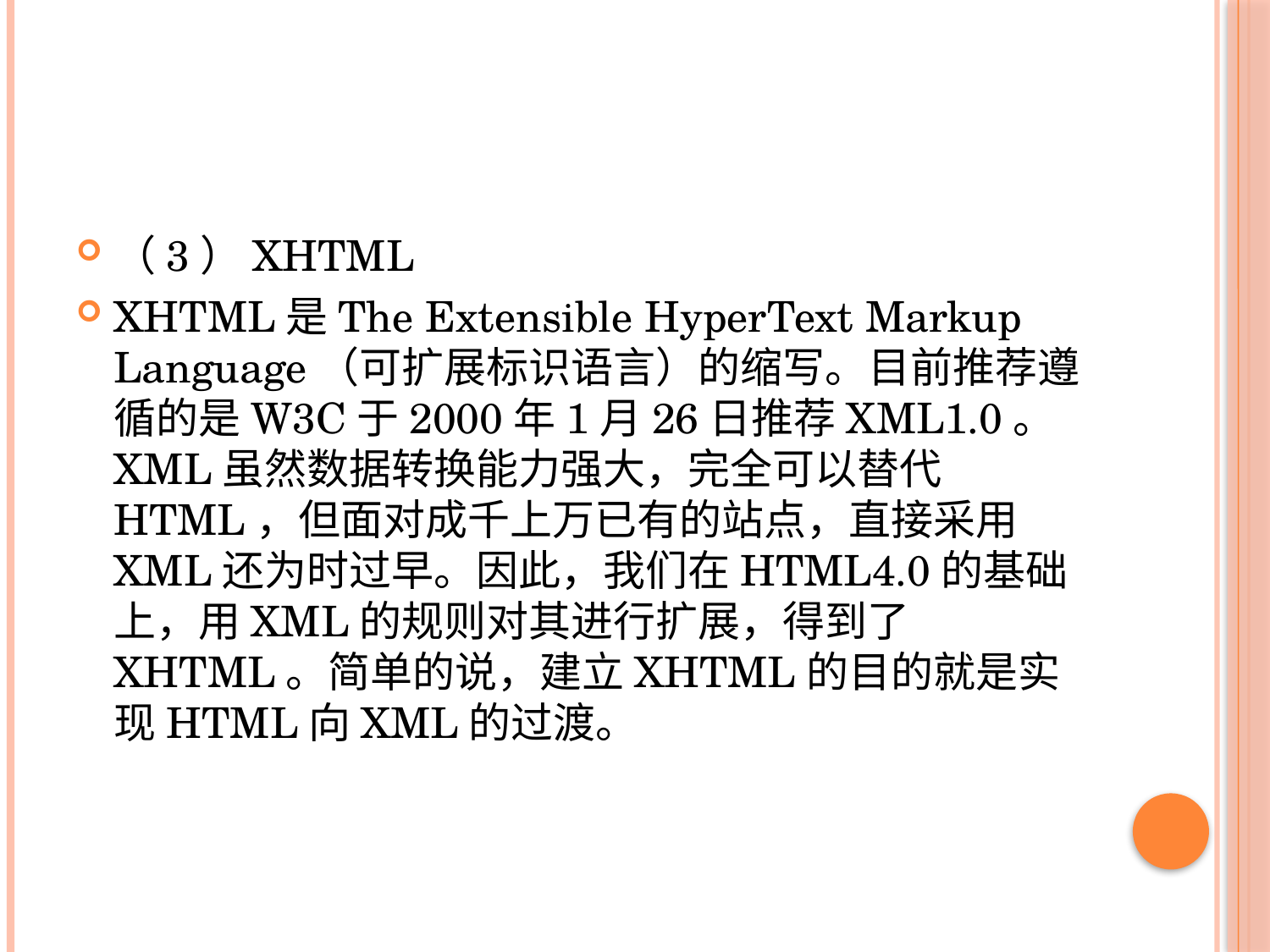

#
（3）XHTML
XHTML是The Extensible HyperText Markup Language（可扩展标识语言）的缩写。目前推荐遵循的是W3C于2000年1月26日推荐XML1.0。XML虽然数据转换能力强大，完全可以替代HTML，但面对成千上万已有的站点，直接采用XML还为时过早。因此，我们在HTML4.0的基础上，用XML的规则对其进行扩展，得到了XHTML。简单的说，建立XHTML的目的就是实现HTML向XML的过渡。